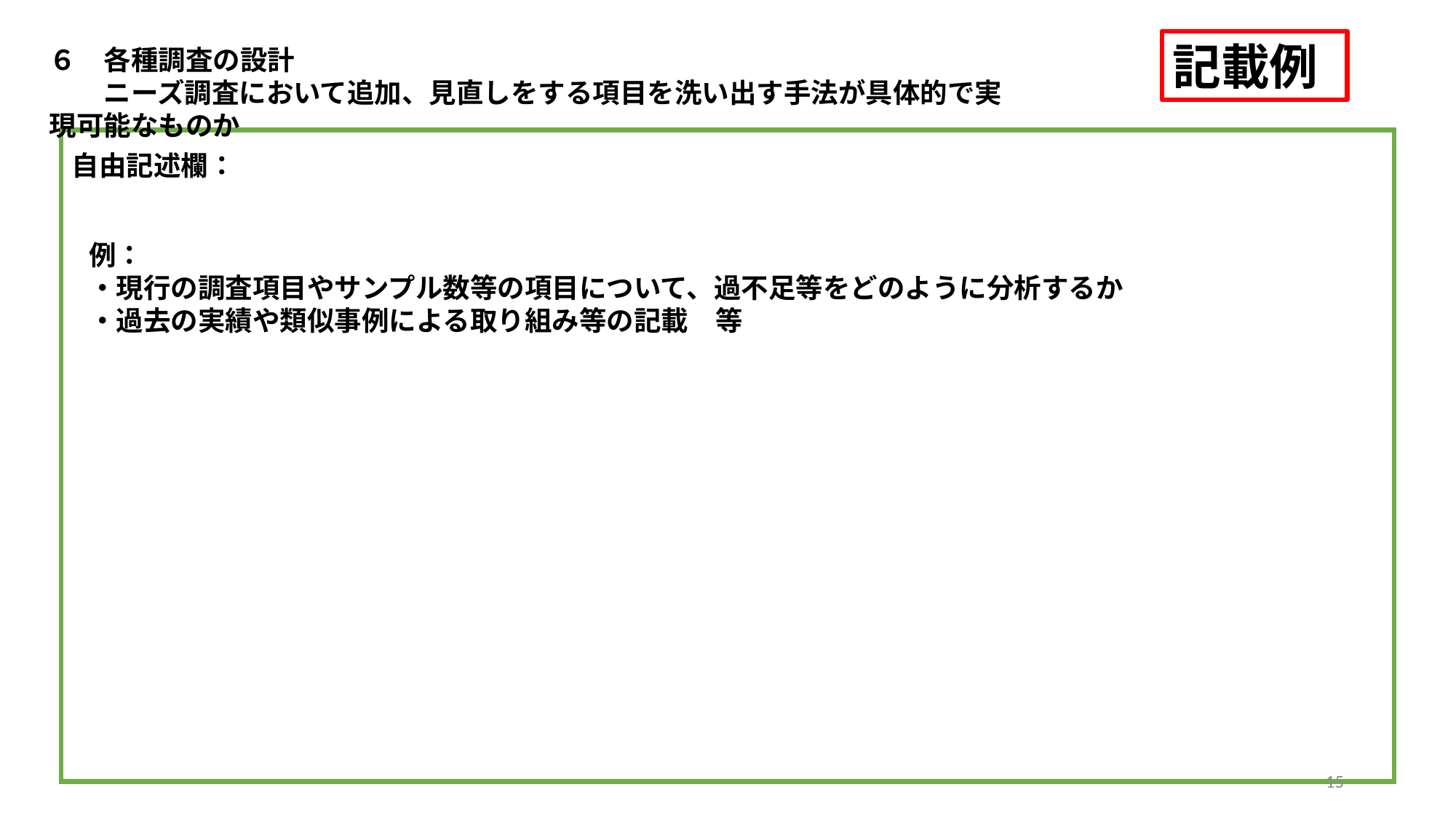

記載例
６　各種調査の設計
　　ニーズ調査において追加、見直しをする項目を洗い出す手法が具体的で実現可能なものか

自由記述欄：
例：
・現行の調査項目やサンプル数等の項目について、過不足等をどのように分析するか
・過去の実績や類似事例による取り組み等の記載　等
15